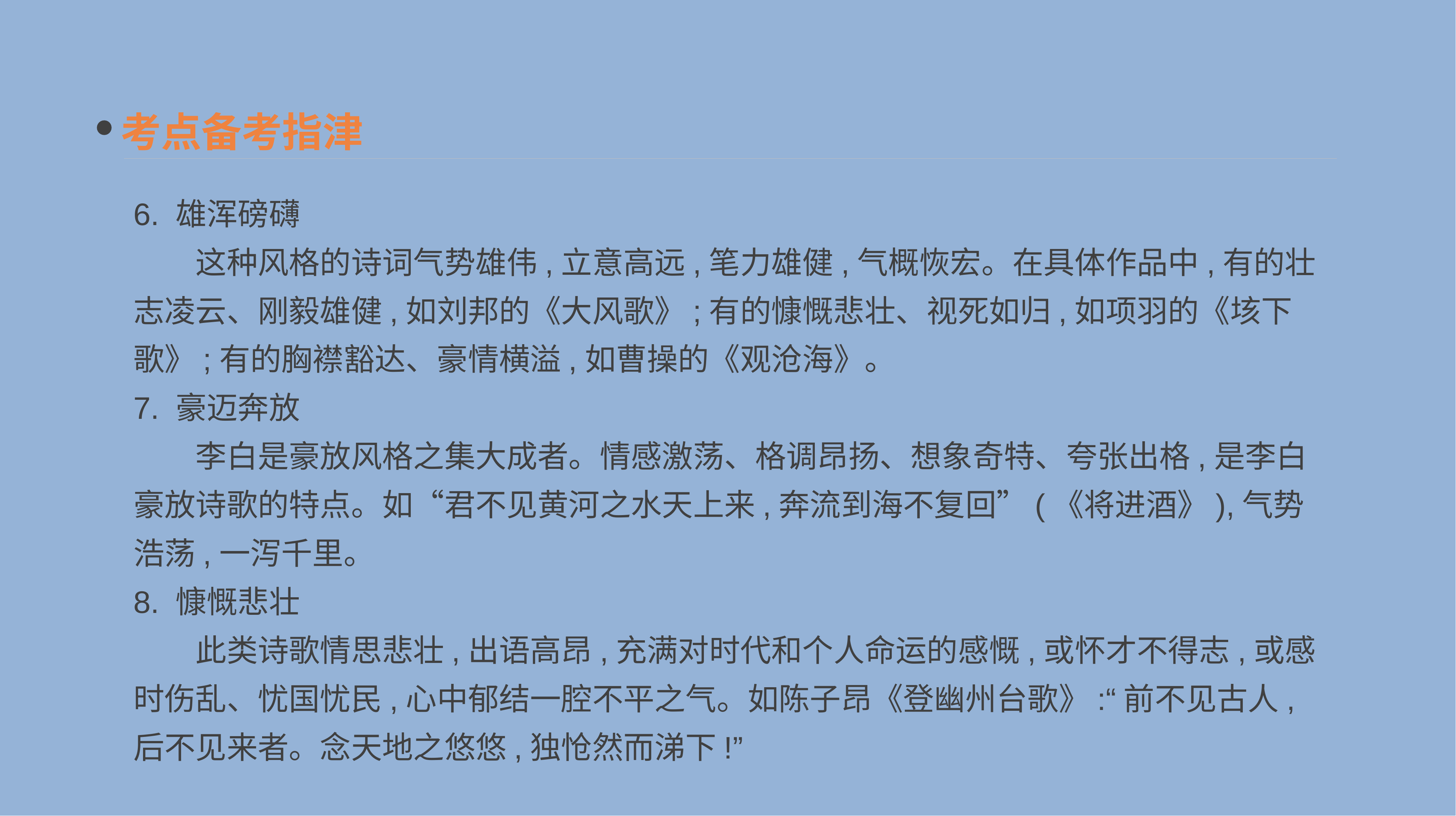

考点备考指津

6. 雄浑磅礴
　　这种风格的诗词气势雄伟,立意高远,笔力雄健,气概恢宏。在具体作品中,有的壮志凌云、刚毅雄健,如刘邦的《大风歌》;有的慷慨悲壮、视死如归,如项羽的《垓下歌》;有的胸襟豁达、豪情横溢,如曹操的《观沧海》。
7. 豪迈奔放
　　李白是豪放风格之集大成者。情感激荡、格调昂扬、想象奇特、夸张出格,是李白豪放诗歌的特点。如“君不见黄河之水天上来,奔流到海不复回”(《将进酒》),气势浩荡,一泻千里。
8. 慷慨悲壮
　　此类诗歌情思悲壮,出语高昂,充满对时代和个人命运的感慨,或怀才不得志,或感时伤乱、忧国忧民,心中郁结一腔不平之气。如陈子昂《登幽州台歌》:“前不见古人,后不见来者。念天地之悠悠,独怆然而涕下!”